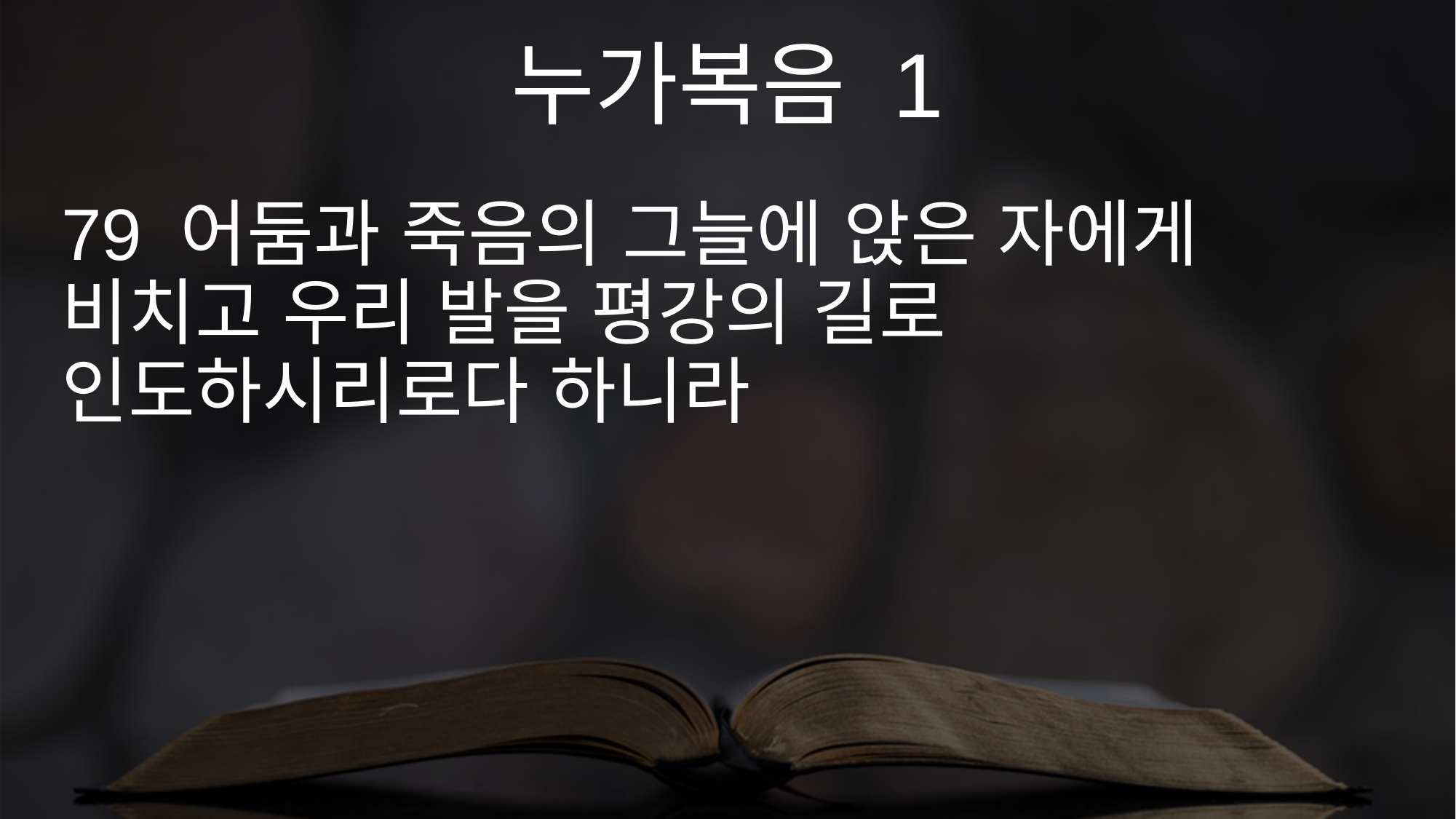

누가복음 1
79 어둠과 죽음의 그늘에 앉은 자에게 비치고 우리 발을 평강의 길로 인도하시리로다 하니라